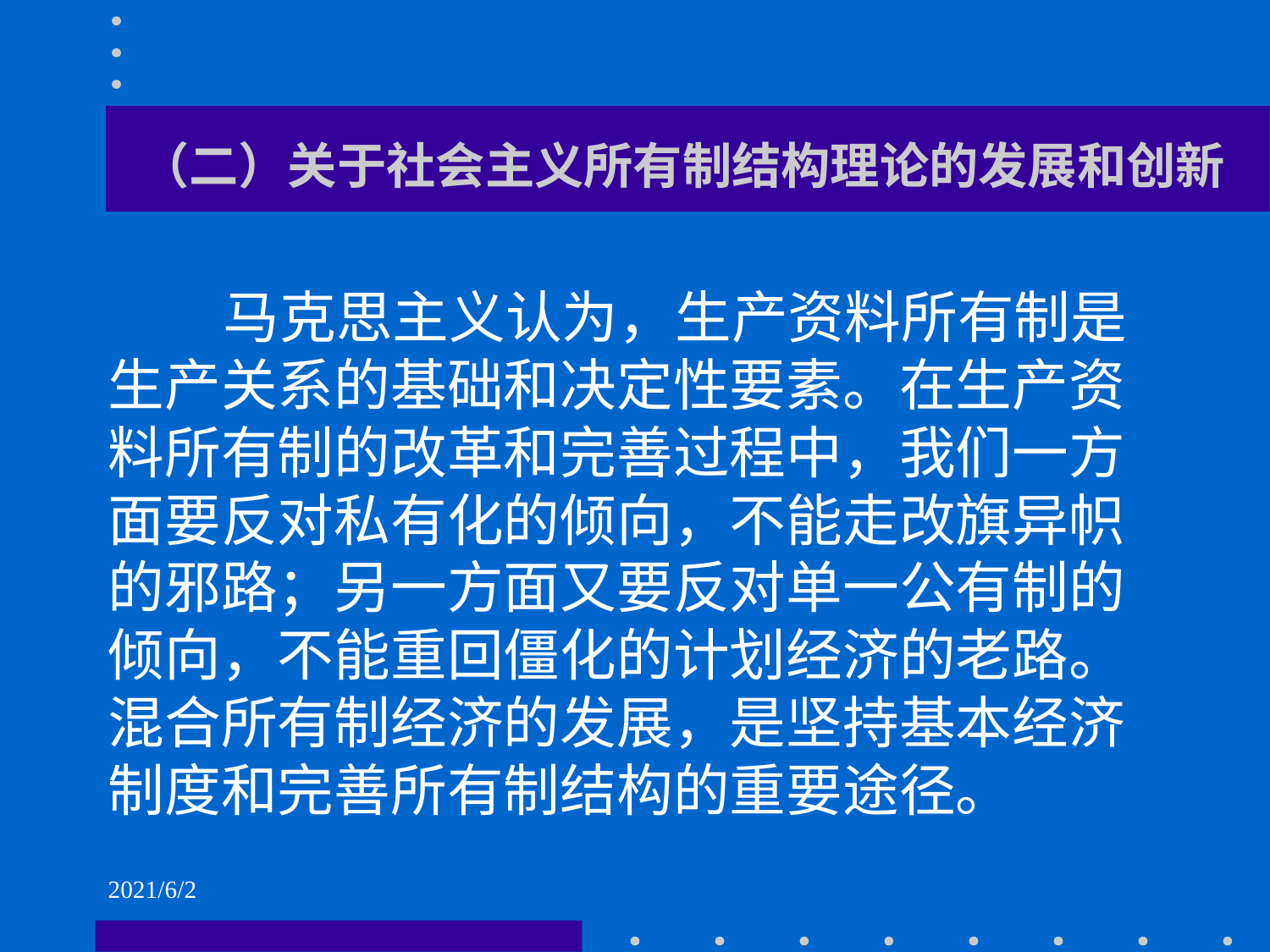

# （二）关于社会主义所有制结构理论的发展和创新
        马克思主义认为，生产资料所有制是生产关系的基础和决定性要素。在生产资料所有制的改革和完善过程中，我们一方面要反对私有化的倾向，不能走改旗异帜的邪路；另一方面又要反对单一公有制的倾向，不能重回僵化的计划经济的老路。混合所有制经济的发展，是坚持基本经济制度和完善所有制结构的重要途径。
2021/6/2